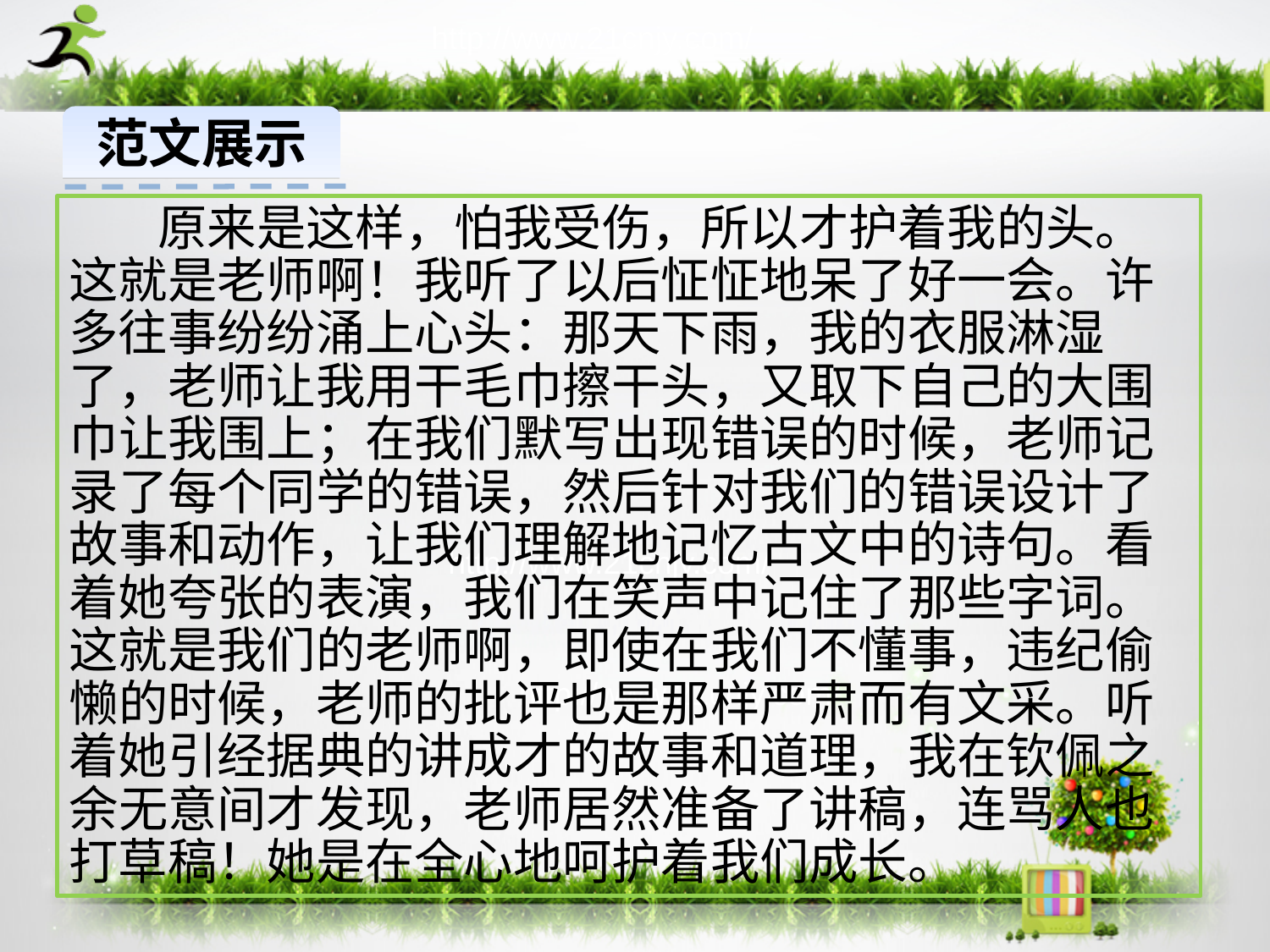

范文展示

       原来是这样，怕我受伤，所以才护着我的头。这就是老师啊！我听了以后怔怔地呆了好一会。许多往事纷纷涌上心头：那天下雨，我的衣服淋湿了，老师让我用干毛巾擦干头，又取下自己的大围巾让我围上；在我们默写出现错误的时候，老师记录了每个同学的错误，然后针对我们的错误设计了故事和动作，让我们理解地记忆古文中的诗句。看着她夸张的表演，我们在笑声中记住了那些字词。这就是我们的老师啊，即使在我们不懂事，违纪偷懒的时候，老师的批评也是那样严肃而有文采。听着她引经据典的讲成才的故事和道理，我在钦佩之余无意间才发现，老师居然准备了讲稿，连骂人也打草稿！她是在全心地呵护着我们成长。